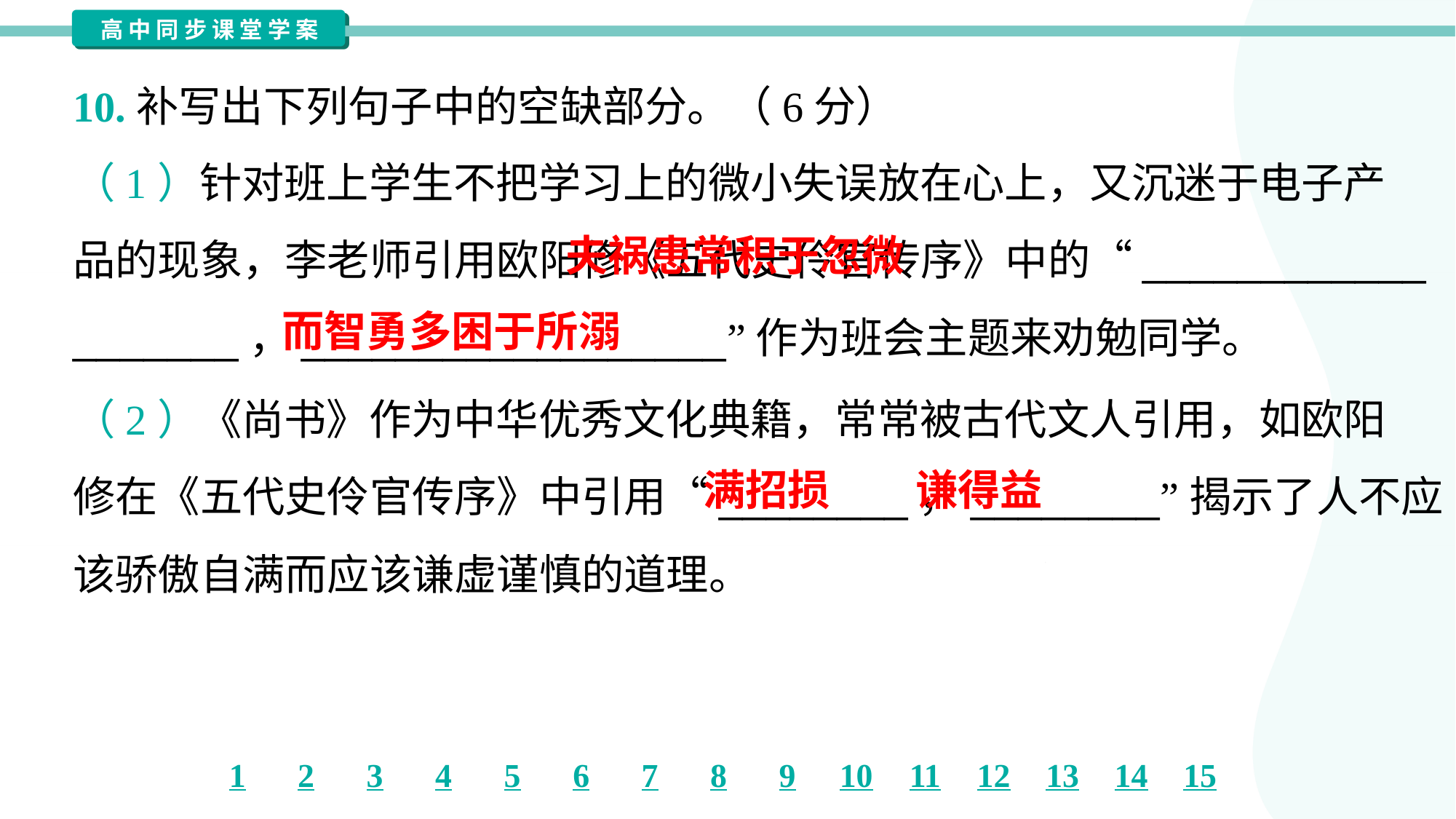

10.补写出下列句子中的空缺部分。（6分）
（1）针对班上学生不把学习上的微小失误放在心上，又沉迷于电子产
品的现象，李老师引用欧阳修《五代史伶官传序》中的“____________
_______，__________________”作为班会主题来劝勉同学。
                                                  夫祸患常积于忽微
而智勇多困于所溺
（2）《尚书》作为中华优秀文化典籍，常常被古代文人引用，如欧阳
修在《五代史伶官传序》中引用“________，________”揭示了人不应
该骄傲自满而应该谦虚谨慎的道理。
满招损
谦得益